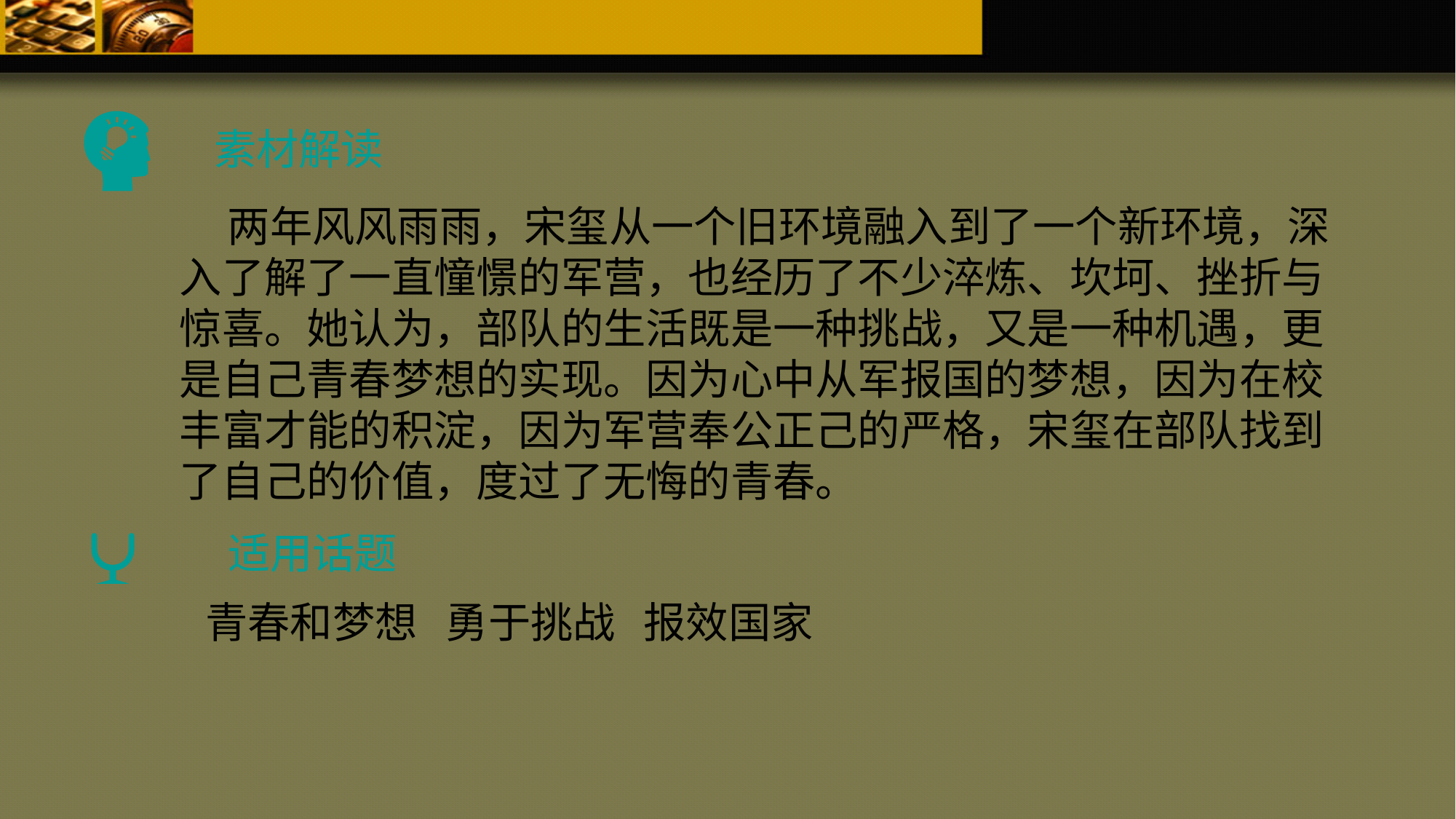

素材解读
    两年风风雨雨，宋玺从一个旧环境融入到了一个新环境，深入了解了一直憧憬的军营，也经历了不少淬炼、坎坷、挫折与惊喜。她认为，部队的生活既是一种挑战，又是一种机遇，更是自己青春梦想的实现。因为心中从军报国的梦想，因为在校丰富才能的积淀，因为军营奉公正己的严格，宋玺在部队找到了自己的价值，度过了无悔的青春。
适用话题

青春和梦想   勇于挑战   报效国家